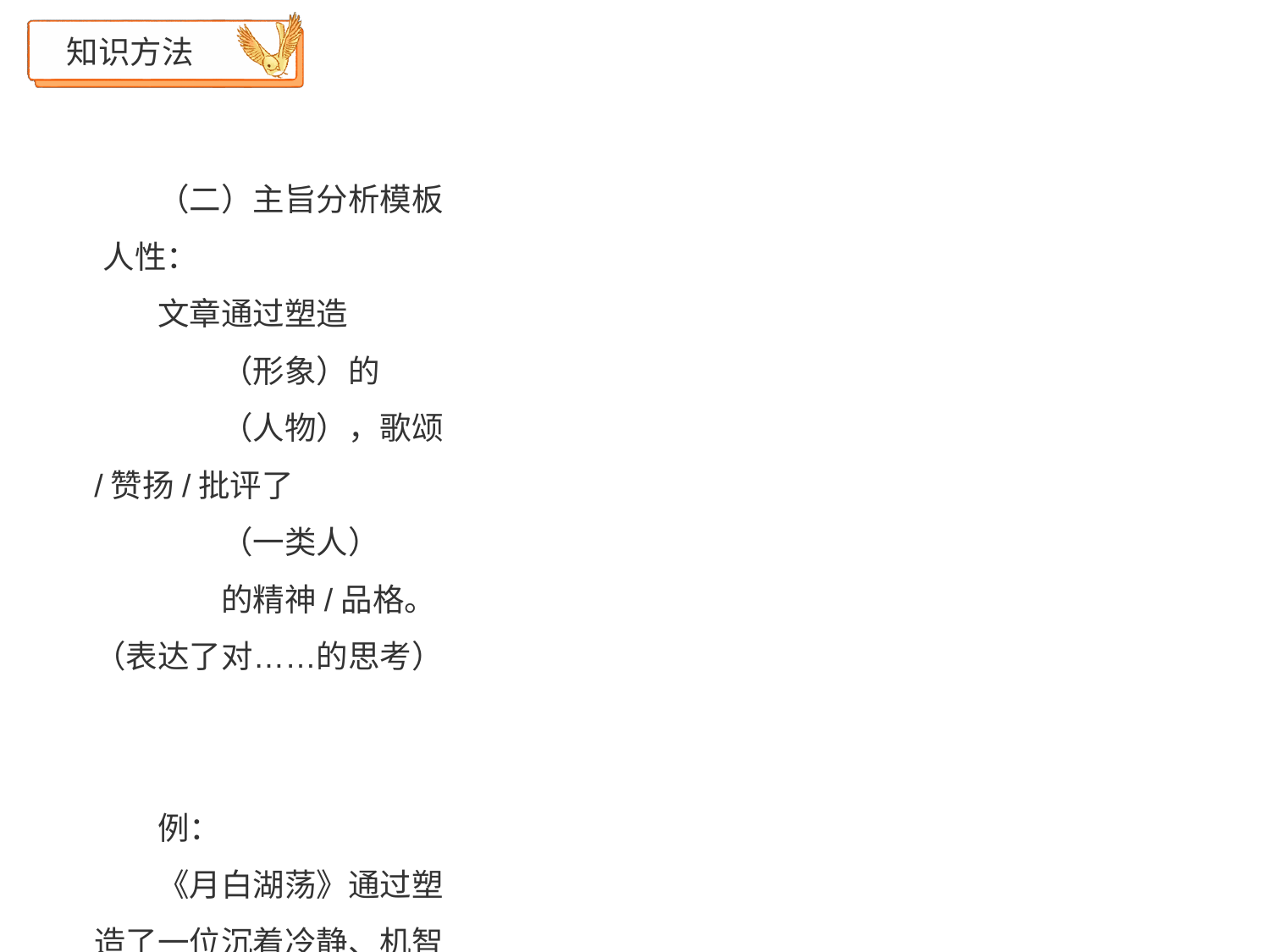

# 知识方法
（二）主旨分析模板  人性：
文章通过塑造 	（形象）的 	（人物），歌颂/赞扬/批评了
 	（一类人） 	的精神/品格。（表达了对……的思考）

例：
《月白湖荡》通过塑造了一位沉着冷静、机智勇敢、爱憎分明的新四军通
信员棒子的形象，歌颂了以棒子为代表的抗日军民保家卫国的精神。